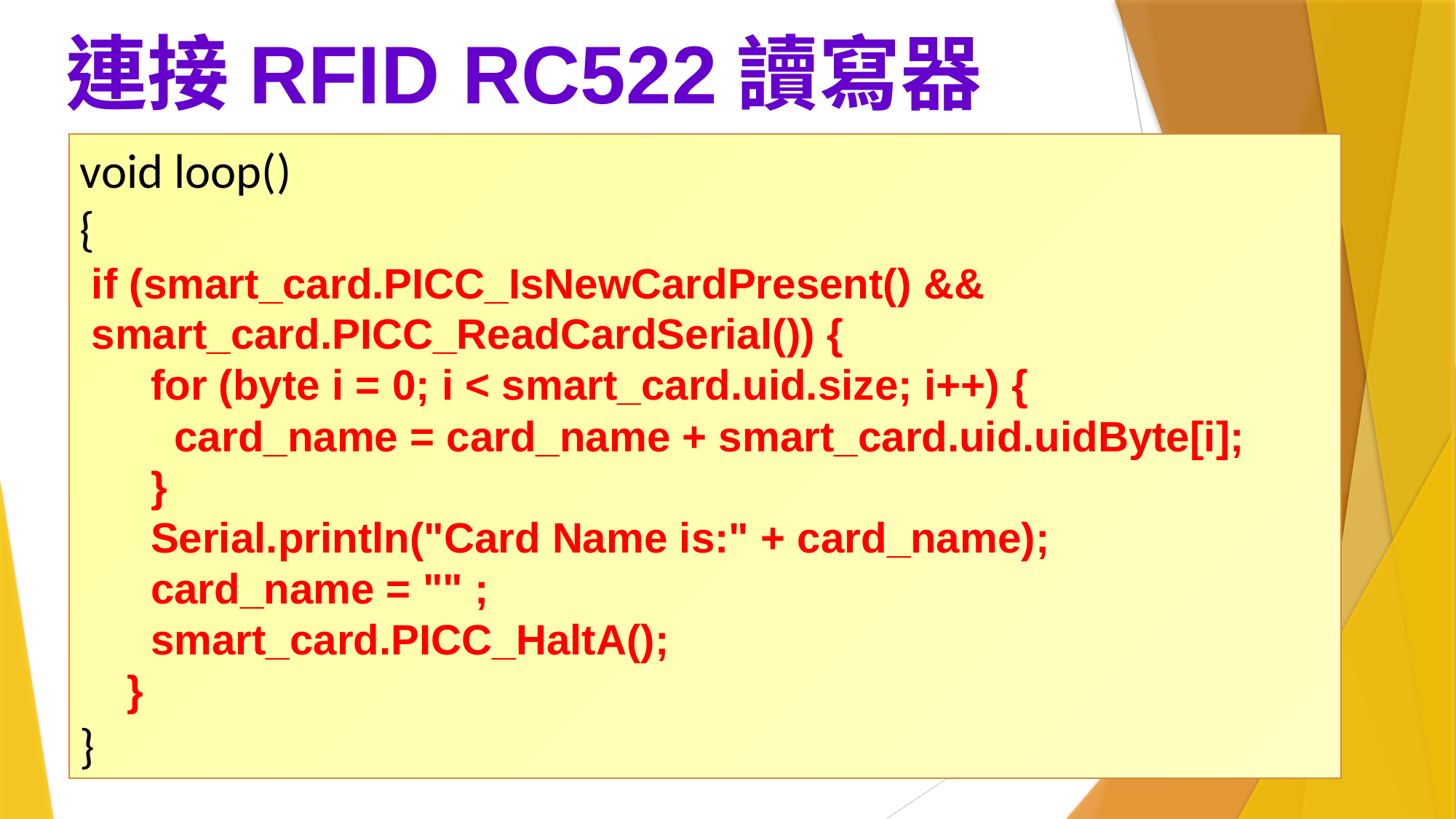

# 連接RFID RC522讀寫器
void loop()
{
 if (smart_card.PICC_IsNewCardPresent() &&
 smart_card.PICC_ReadCardSerial()) {
      for (byte i = 0; i < smart_card.uid.size; i++) {
        card_name = card_name + smart_card.uid.uidByte[i];
      }
      Serial.println("Card Name is:" + card_name);
      card_name = "" ;
      smart_card.PICC_HaltA();
    }
}